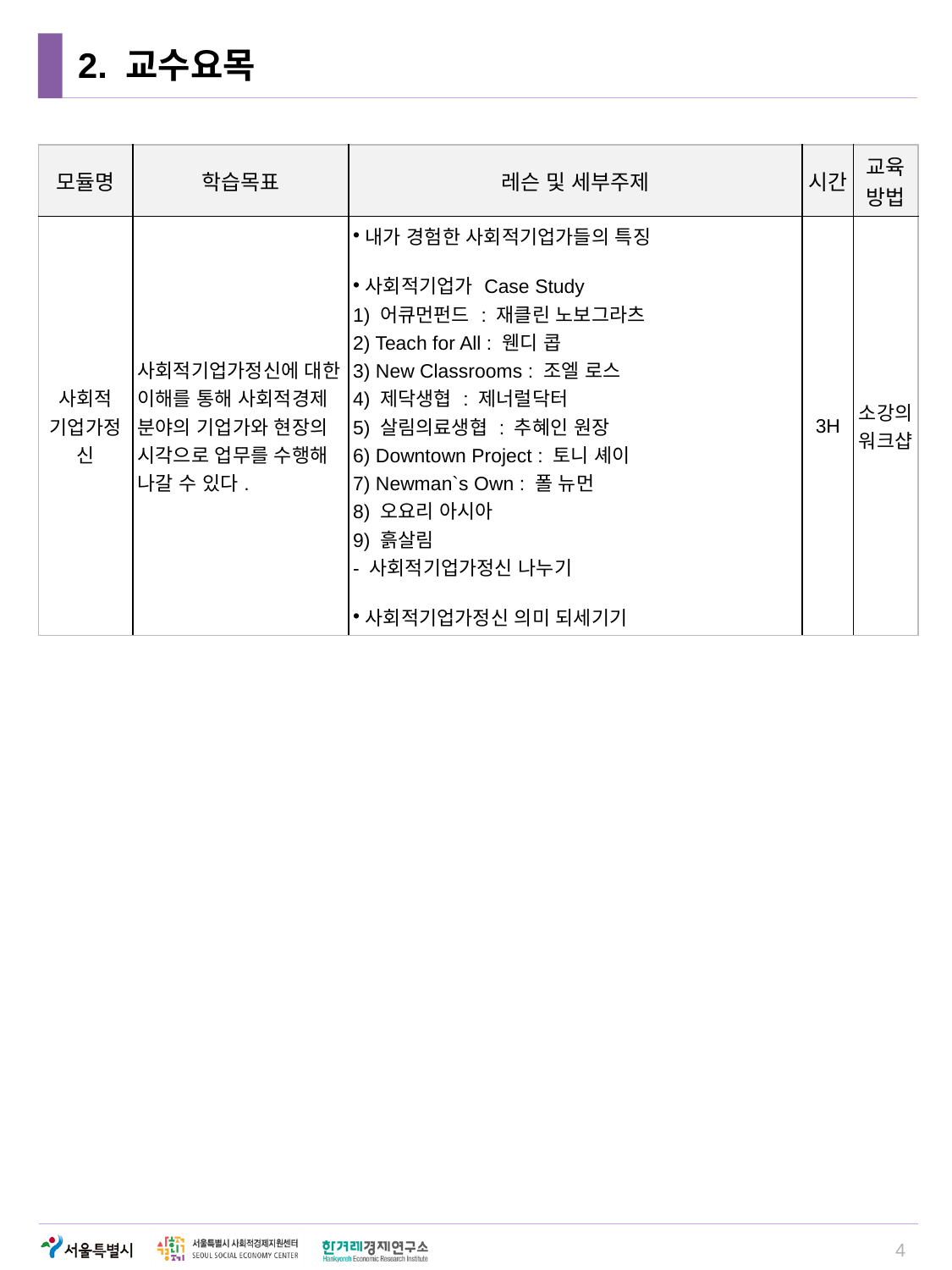

# 2. 교수요목
| 모듈명 | 학습목표 | 레슨 및 세부주제 | 시간 | 교육 방법 |
| --- | --- | --- | --- | --- |
| 사회적 기업가정신 | 사회적기업가정신에 대한 이해를 통해 사회적경제 분야의 기업가와 현장의 시각으로 업무를 수행해 나갈 수 있다. | 내가 경험한 사회적기업가들의 특징 사회적기업가 Case Study 1) 어큐먼펀드 : 재클린 노보그라츠 2) Teach for All : 웬디 콥 3) New Classrooms : 조엘 로스 4) 제닥생협 : 제너럴닥터 5) 살림의료생협 : 추혜인 원장 6) Downtown Project : 토니 셰이 7) Newman`s Own : 폴 뉴먼 8) 오요리 아시아 9) 흙살림 - 사회적기업가정신 나누기 사회적기업가정신 의미 되세기기 | 3H | 소강의 워크샵 |
4